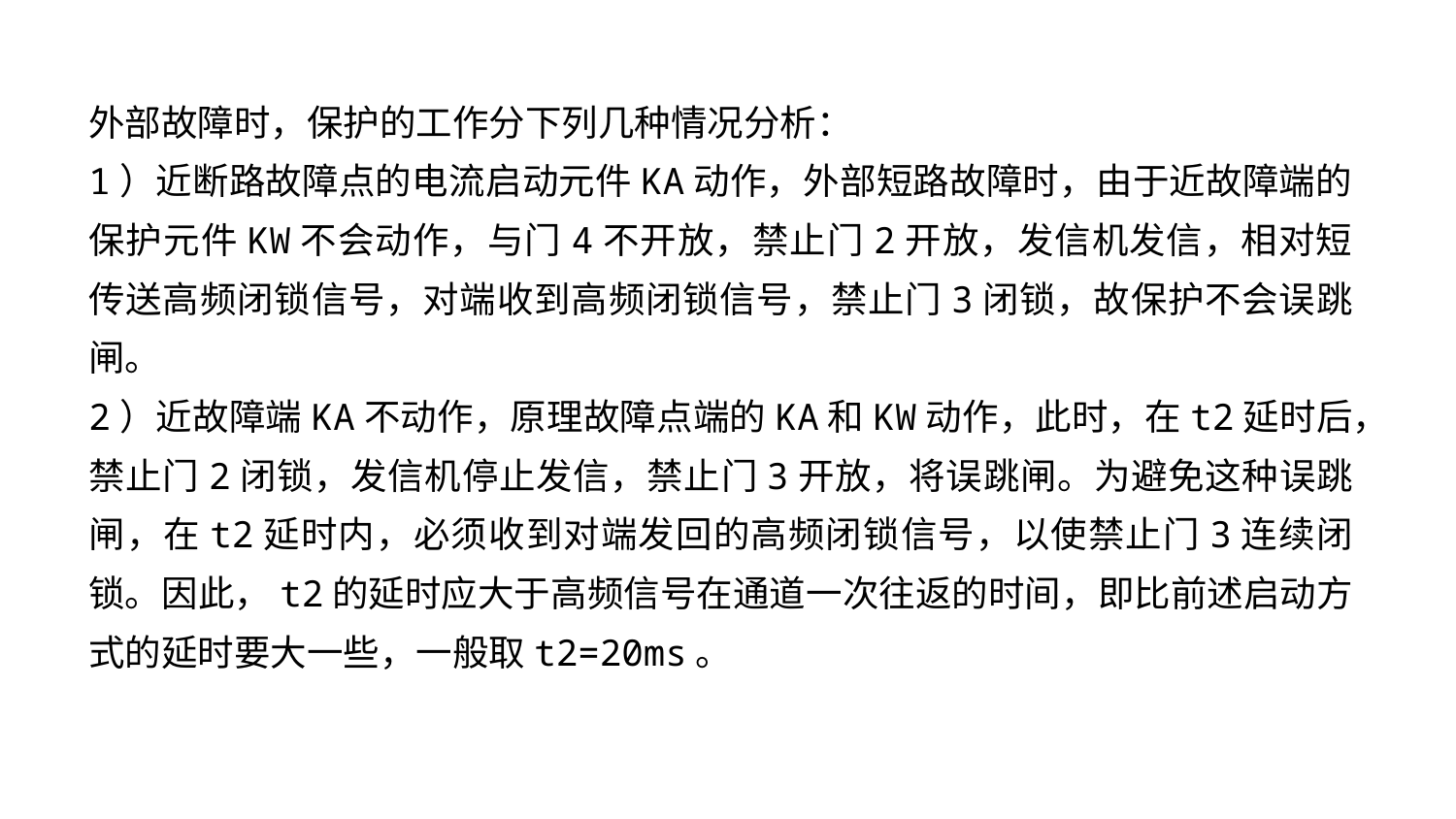

外部故障时，保护的工作分下列几种情况分析：
1）近断路故障点的电流启动元件KA动作，外部短路故障时，由于近故障端的保护元件KW不会动作，与门4不开放，禁止门2开放，发信机发信，相对短传送高频闭锁信号，对端收到高频闭锁信号，禁止门3闭锁，故保护不会误跳闸。
2）近故障端KA不动作，原理故障点端的KA和KW动作，此时，在t2延时后，禁止门2闭锁，发信机停止发信，禁止门3开放，将误跳闸。为避免这种误跳闸，在t2延时内，必须收到对端发回的高频闭锁信号，以使禁止门3连续闭锁。因此，t2的延时应大于高频信号在通道一次往返的时间，即比前述启动方式的延时要大一些，一般取t2=20ms。